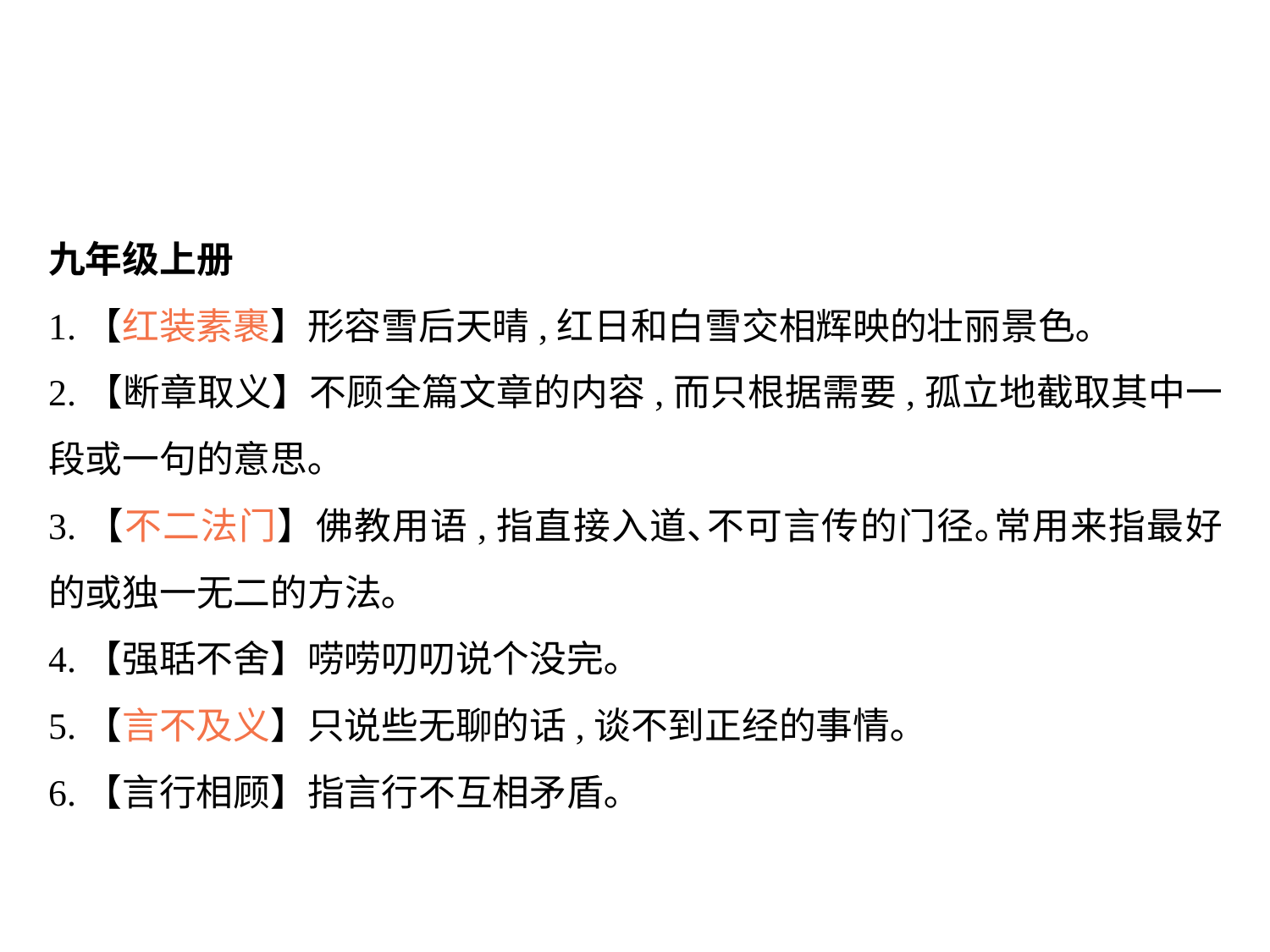

九年级上册
1.【红装素裹】形容雪后天晴,红日和白雪交相辉映的壮丽景色｡
2.【断章取义】不顾全篇文章的内容,而只根据需要,孤立地截取其中一段或一句的意思｡
3.【不二法门】佛教用语,指直接入道､不可言传的门径｡常用来指最好的或独一无二的方法｡
4.【强聒不舍】唠唠叨叨说个没完｡
5.【言不及义】只说些无聊的话,谈不到正经的事情｡
6.【言行相顾】指言行不互相矛盾｡